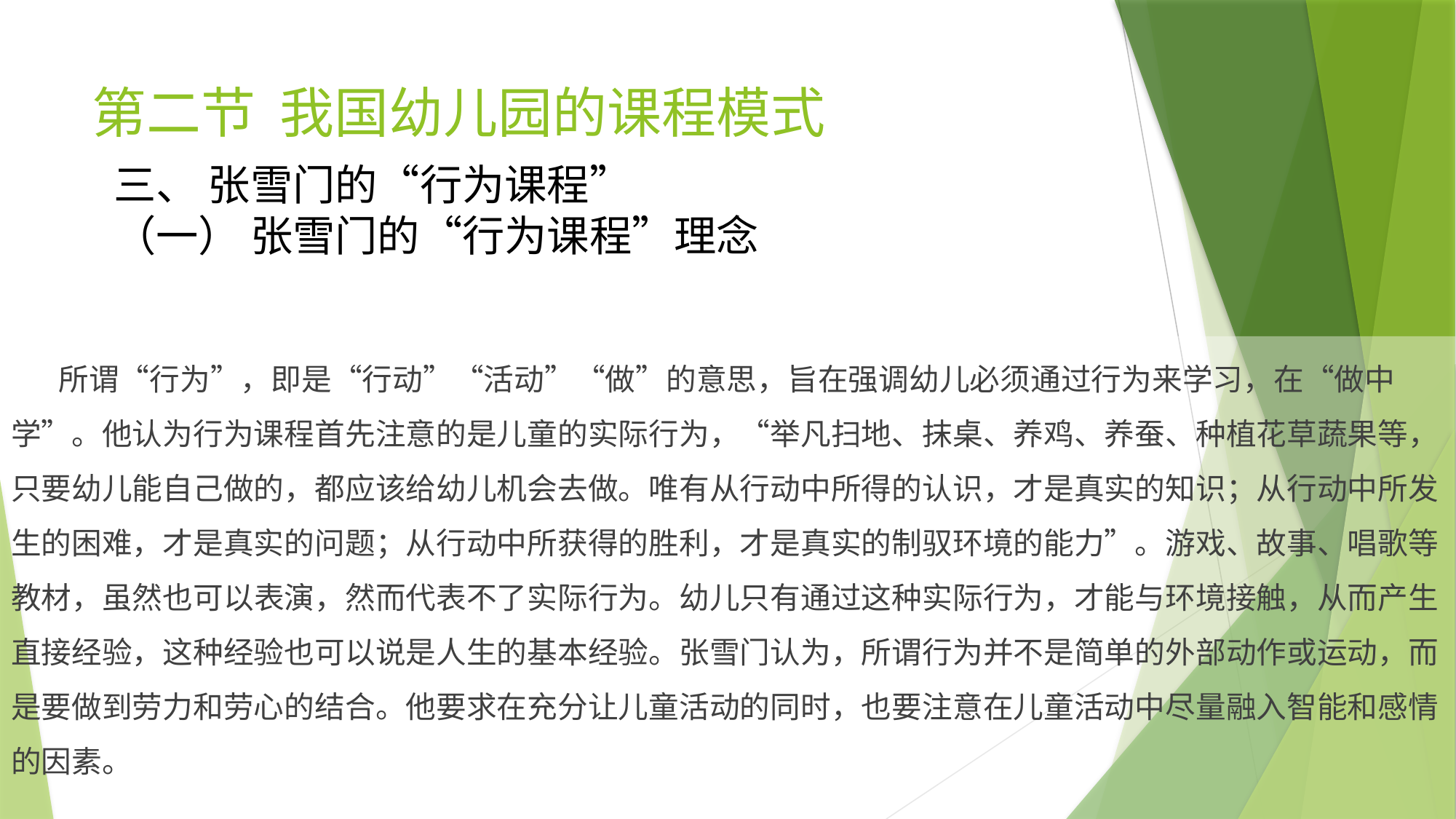

# 第二节  我国幼儿园的课程模式
三、 张雪门的“行为课程”
（一） 张雪门的“行为课程”理念

      所谓“行为”，即是“行动”“活动”“做”的意思，旨在强调幼儿必须通过行为来学习，在“做中学”。他认为行为课程首先注意的是儿童的实际行为，“举凡扫地、抹桌、养鸡、养蚕、种植花草蔬果等，只要幼儿能自己做的，都应该给幼儿机会去做。唯有从行动中所得的认识，才是真实的知识；从行动中所发生的困难，才是真实的问题；从行动中所获得的胜利，才是真实的制驭环境的能力”。游戏、故事、唱歌等教材，虽然也可以表演，然而代表不了实际行为。幼儿只有通过这种实际行为，才能与环境接触，从而产生直接经验，这种经验也可以说是人生的基本经验。张雪门认为，所谓行为并不是简单的外部动作或运动，而是要做到劳力和劳心的结合。他要求在充分让儿童活动的同时，也要注意在儿童活动中尽量融入智能和感情的因素。